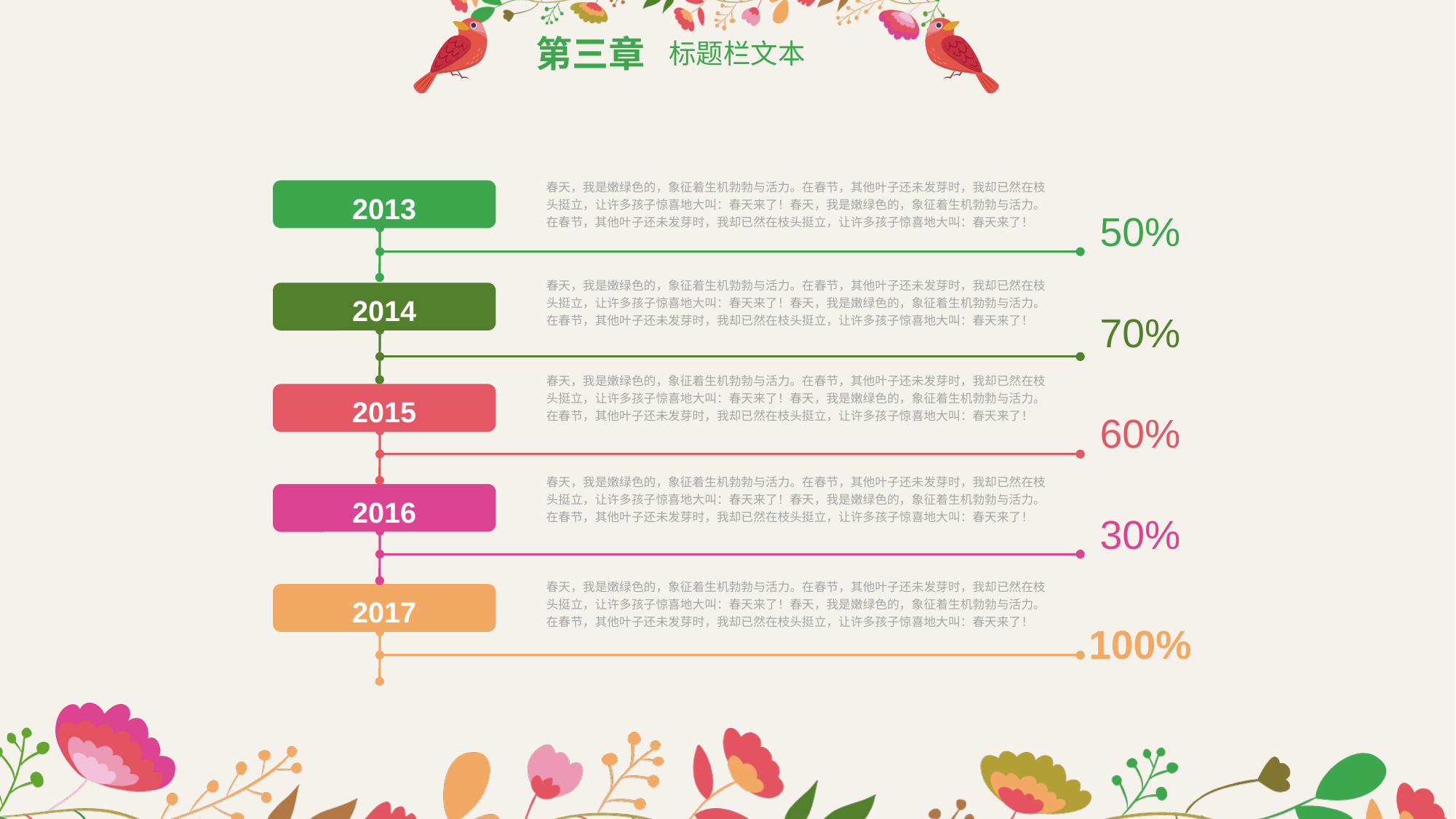

第三章
标题栏文本
春天，我是嫩绿色的，象征着生机勃勃与活力。在春节，其他叶子还未发芽时，我却已然在枝头挺立，让许多孩子惊喜地大叫：春天来了！春天，我是嫩绿色的，象征着生机勃勃与活力。在春节，其他叶子还未发芽时，我却已然在枝头挺立，让许多孩子惊喜地大叫：春天来了！
2013
50%
春天，我是嫩绿色的，象征着生机勃勃与活力。在春节，其他叶子还未发芽时，我却已然在枝头挺立，让许多孩子惊喜地大叫：春天来了！春天，我是嫩绿色的，象征着生机勃勃与活力。在春节，其他叶子还未发芽时，我却已然在枝头挺立，让许多孩子惊喜地大叫：春天来了！
2014
70%
春天，我是嫩绿色的，象征着生机勃勃与活力。在春节，其他叶子还未发芽时，我却已然在枝头挺立，让许多孩子惊喜地大叫：春天来了！春天，我是嫩绿色的，象征着生机勃勃与活力。在春节，其他叶子还未发芽时，我却已然在枝头挺立，让许多孩子惊喜地大叫：春天来了！
2015
60%
春天，我是嫩绿色的，象征着生机勃勃与活力。在春节，其他叶子还未发芽时，我却已然在枝头挺立，让许多孩子惊喜地大叫：春天来了！春天，我是嫩绿色的，象征着生机勃勃与活力。在春节，其他叶子还未发芽时，我却已然在枝头挺立，让许多孩子惊喜地大叫：春天来了！
2016
30%
春天，我是嫩绿色的，象征着生机勃勃与活力。在春节，其他叶子还未发芽时，我却已然在枝头挺立，让许多孩子惊喜地大叫：春天来了！春天，我是嫩绿色的，象征着生机勃勃与活力。在春节，其他叶子还未发芽时，我却已然在枝头挺立，让许多孩子惊喜地大叫：春天来了！
2017
100%